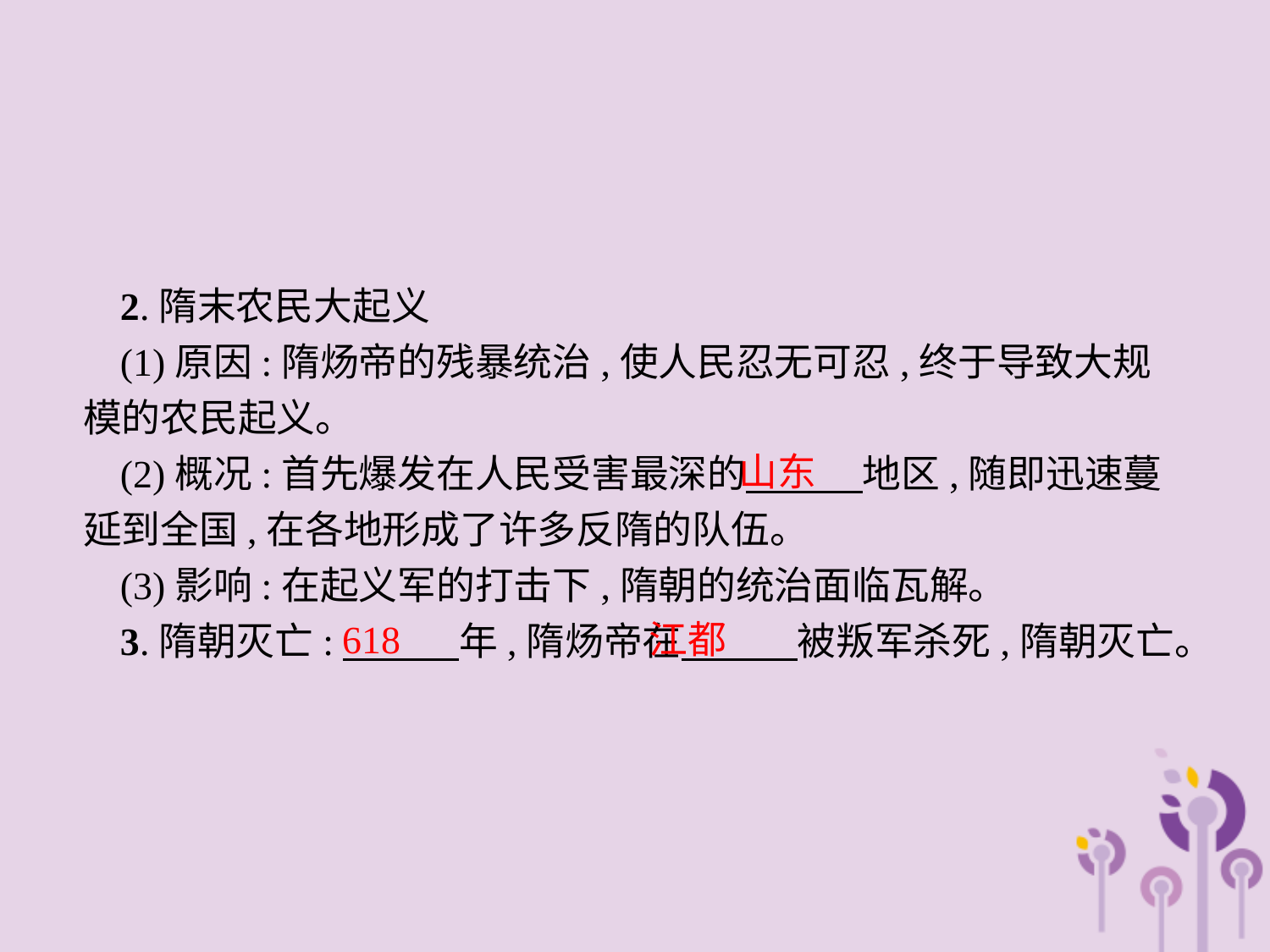

2.隋末农民大起义
(1)原因:隋炀帝的残暴统治,使人民忍无可忍,终于导致大规模的农民起义。
(2)概况:首先爆发在人民受害最深的　　　地区,随即迅速蔓延到全国,在各地形成了许多反隋的队伍。
(3)影响:在起义军的打击下,隋朝的统治面临瓦解。
3.隋朝灭亡:　　　年,隋炀帝在　　　被叛军杀死,隋朝灭亡。
山东
618
江都